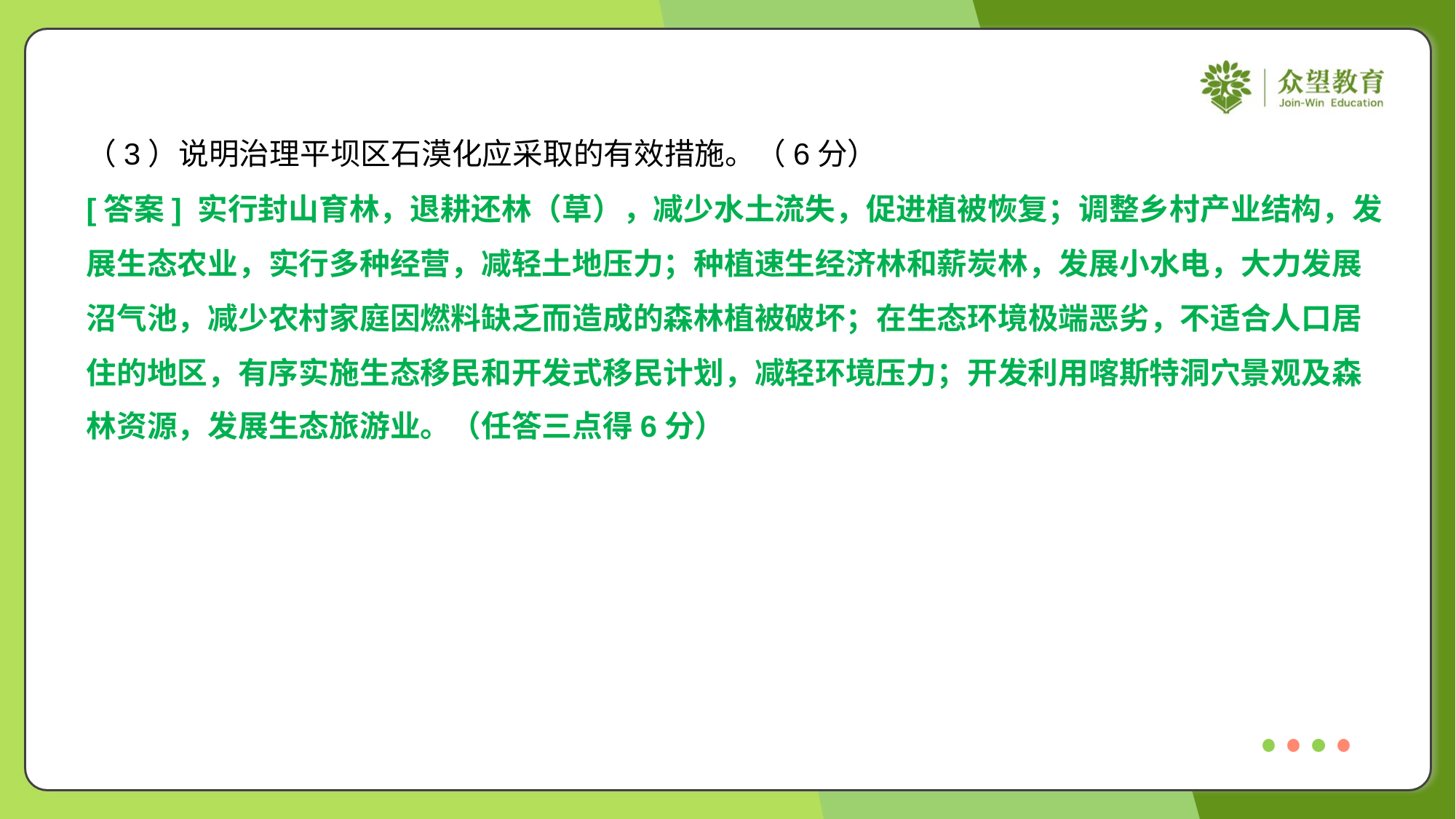

（3）说明治理平坝区石漠化应采取的有效措施。（6分）
[答案] 实行封山育林，退耕还林（草），减少水土流失，促进植被恢复；调整乡村产业结构，发
展生态农业，实行多种经营，减轻土地压力；种植速生经济林和薪炭林，发展小水电，大力发展
沼气池，减少农村家庭因燃料缺乏而造成的森林植被破坏；在生态环境极端恶劣，不适合人口居
住的地区，有序实施生态移民和开发式移民计划，减轻环境压力；开发利用喀斯特洞穴景观及森
林资源，发展生态旅游业。（任答三点得6分）